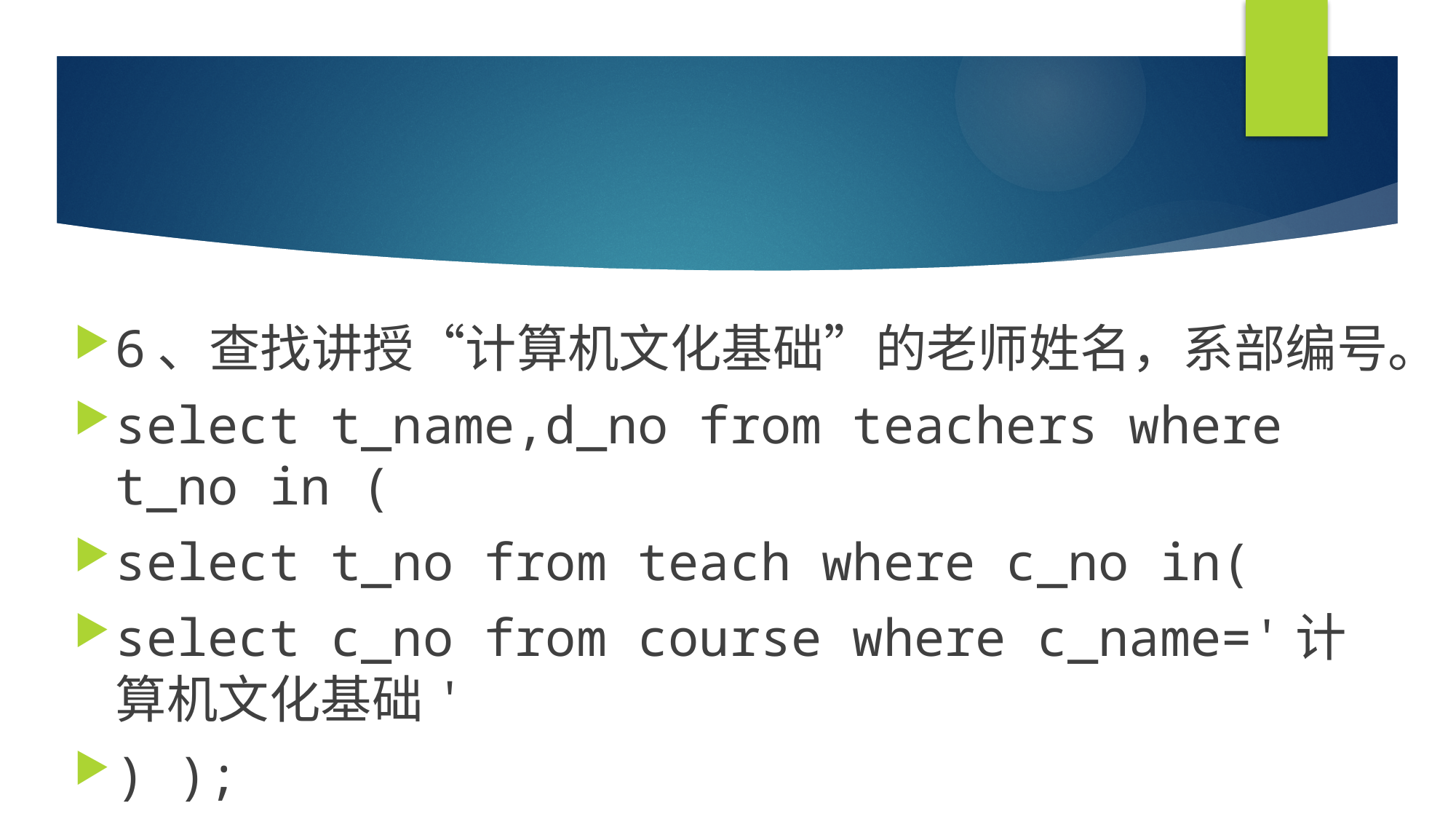

#
6、查找讲授“计算机文化基础”的老师姓名，系部编号。
select t_name,d_no from teachers where t_no in (
select t_no from teach where c_no in(
select c_no from course where c_name='计算机文化基础'
) );